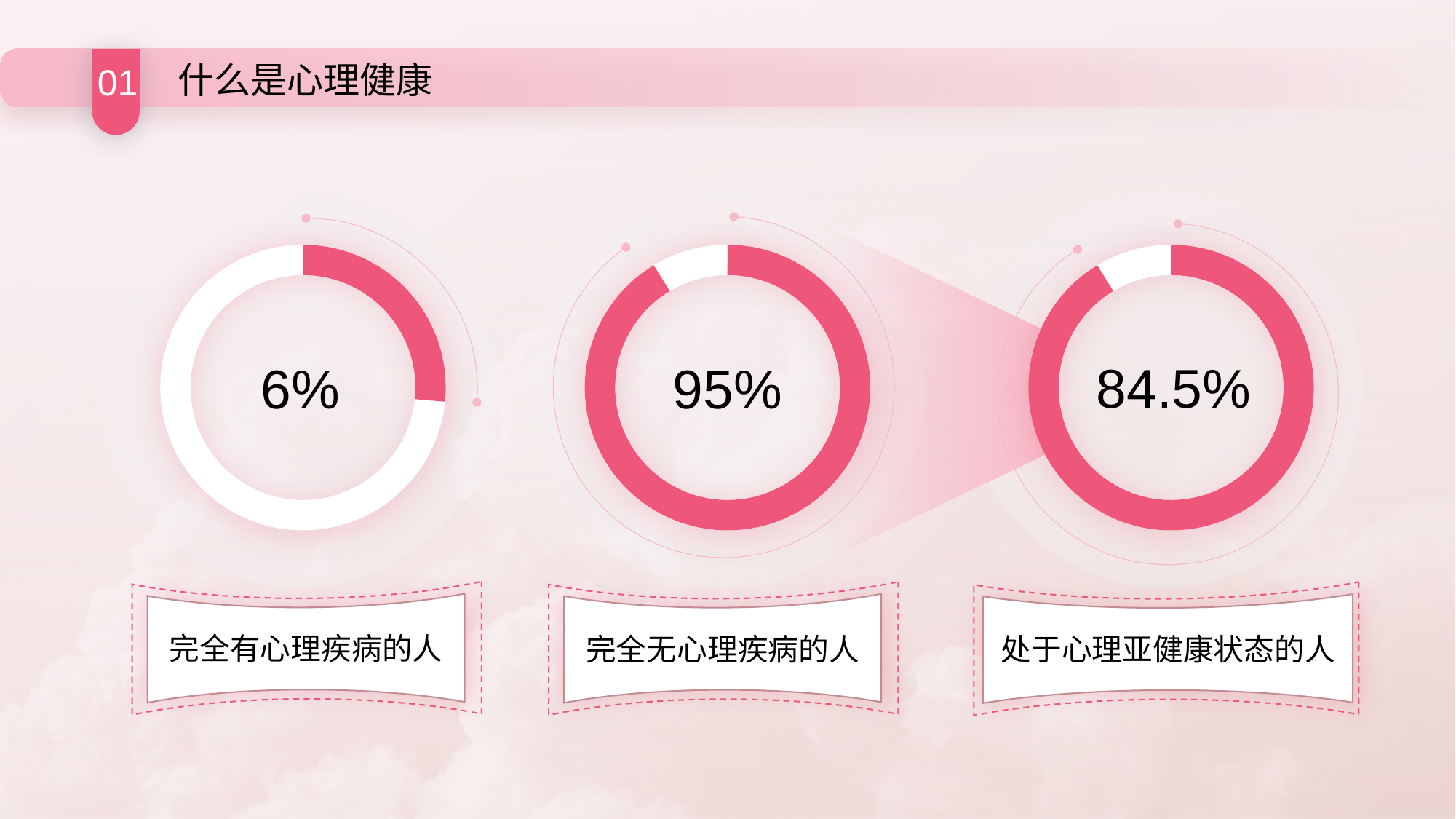

01
什么是心理健康

84.5%
6%
95%

完全有心理疾病的人
完全无心理疾病的人
处于心理亚健康状态的人